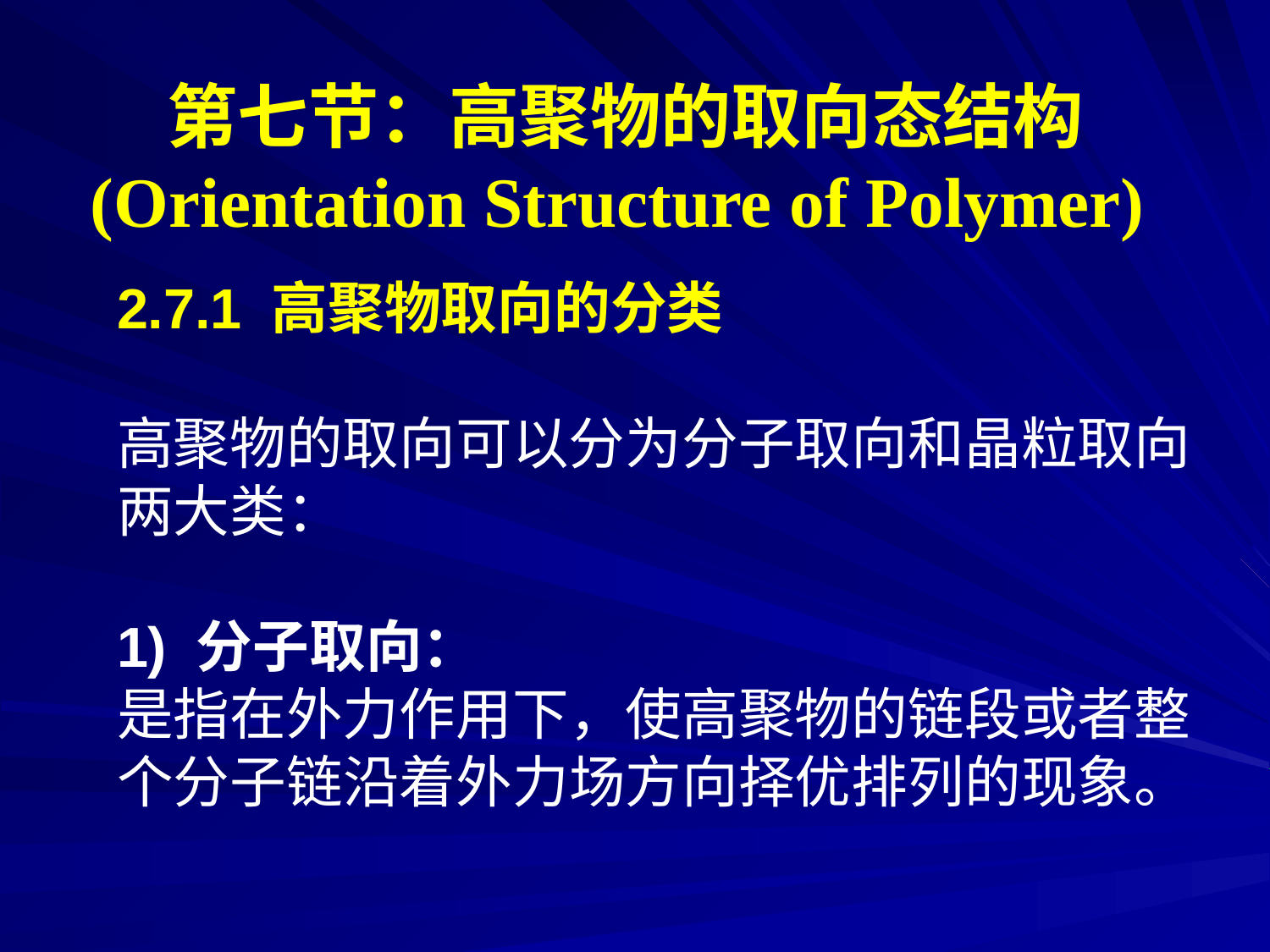

第七节：高聚物的取向态结构
(Orientation Structure of Polymer)
2.7.1 高聚物取向的分类

高聚物的取向可以分为分子取向和晶粒取向
两大类：

1) 分子取向：
是指在外力作用下，使高聚物的链段或者整
个分子链沿着外力场方向择优排列的现象。